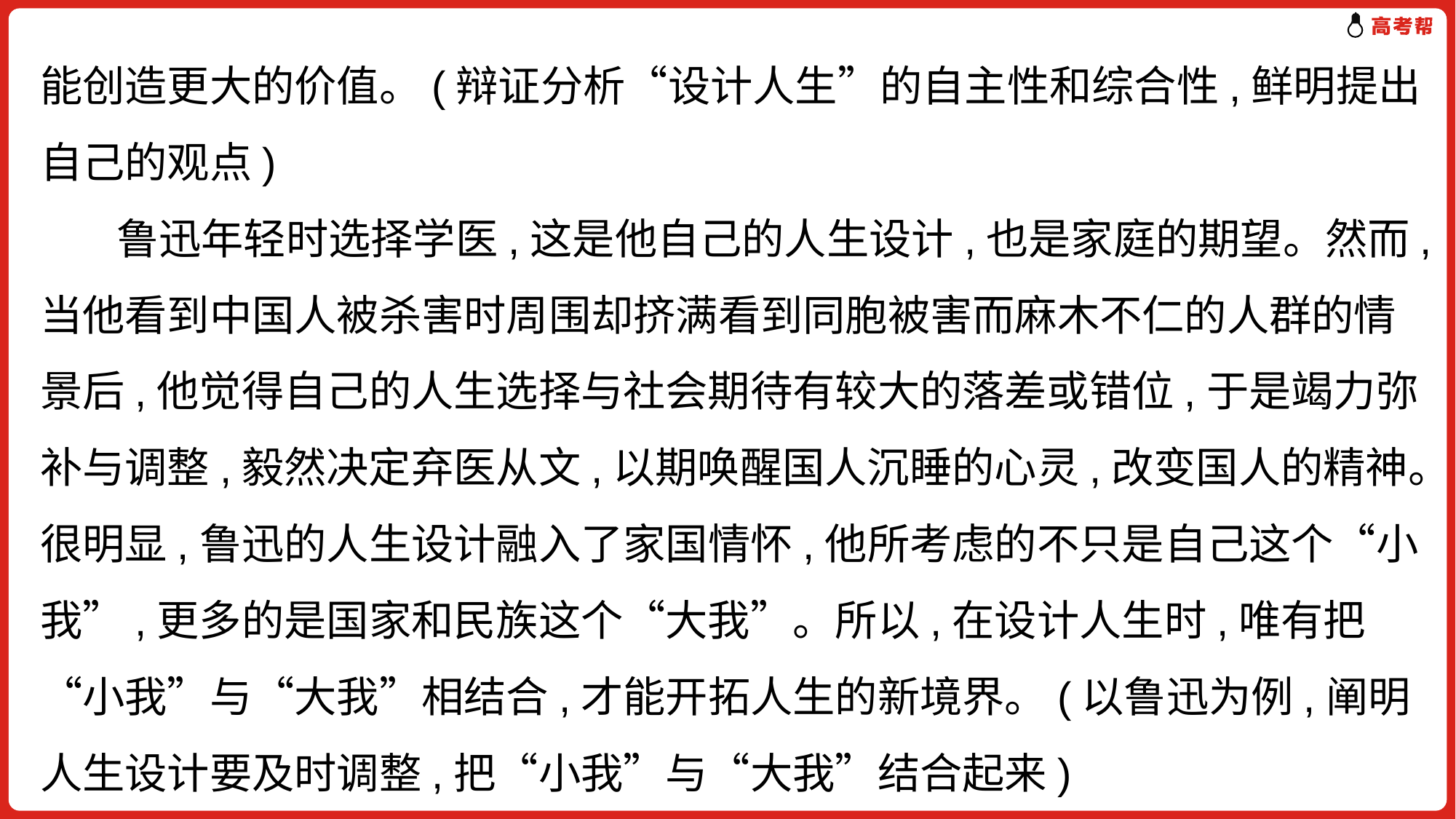

能创造更大的价值。(辩证分析“设计人生”的自主性和综合性,鲜明提出自己的观点)
       鲁迅年轻时选择学医,这是他自己的人生设计,也是家庭的期望。然而,当他看到中国人被杀害时周围却挤满看到同胞被害而麻木不仁的人群的情景后,他觉得自己的人生选择与社会期待有较大的落差或错位,于是竭力弥补与调整,毅然决定弃医从文,以期唤醒国人沉睡的心灵,改变国人的精神。很明显,鲁迅的人生设计融入了家国情怀,他所考虑的不只是自己这个“小我”,更多的是国家和民族这个“大我”。所以,在设计人生时,唯有把“小我”与“大我”相结合,才能开拓人生的新境界。(以鲁迅为例,阐明人生设计要及时调整,把“小我”与“大我”结合起来)